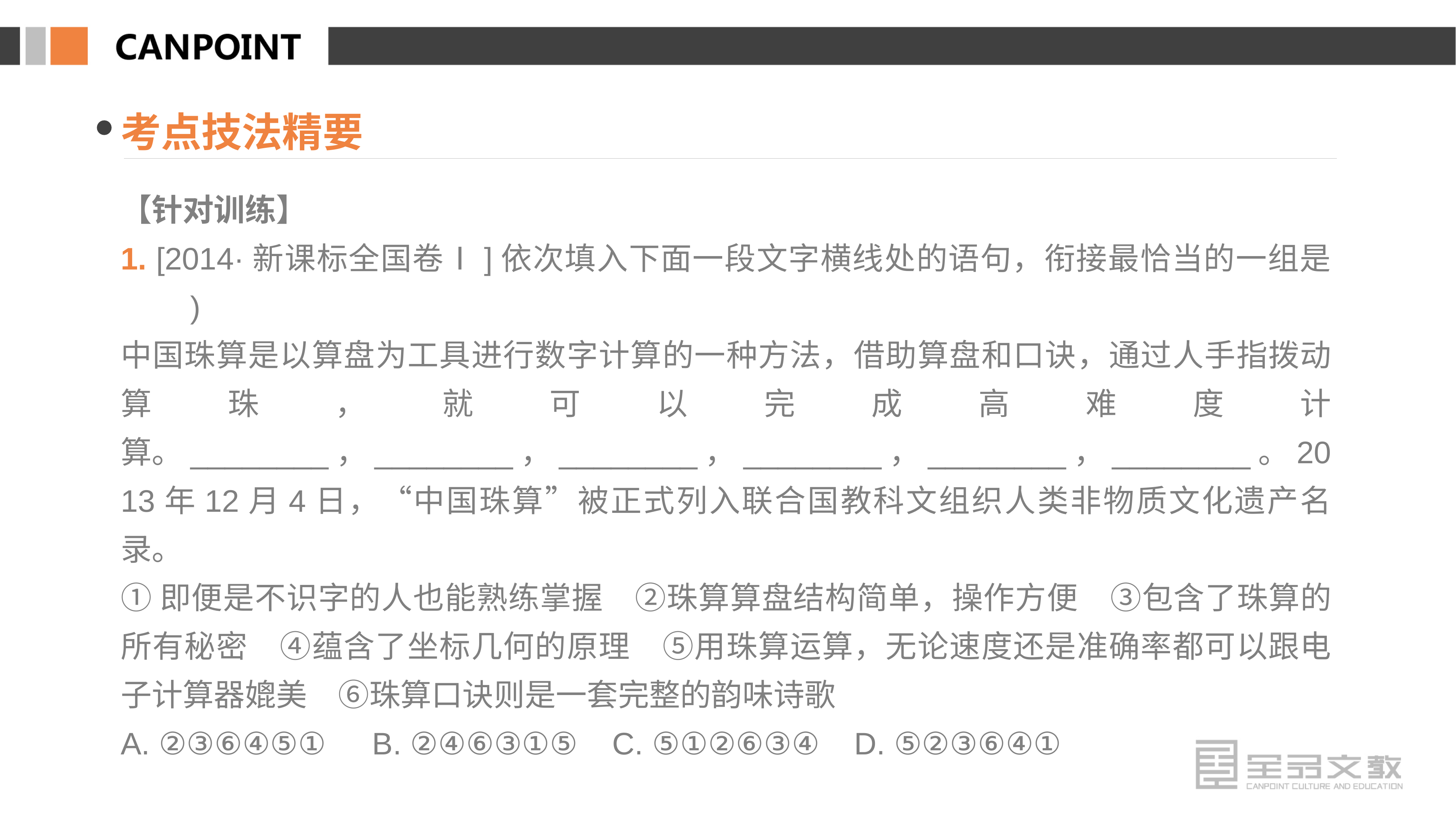

考点技法精要

【针对训练】
1. [2014·新课标全国卷Ⅰ]依次填入下面一段文字横线处的语句，衔接最恰当的一组是　　)
中国珠算是以算盘为工具进行数字计算的一种方法，借助算盘和口诀，通过人手指拨动算珠，就可以完成高难度计算。________，________，________，________，________，________。2013年12月4日，“中国珠算”被正式列入联合国教科文组织人类非物质文化遗产名录。
①即便是不识字的人也能熟练掌握　②珠算算盘结构简单，操作方便　③包含了珠算的所有秘密　④蕴含了坐标几何的原理　⑤用珠算运算，无论速度还是准确率都可以跟电子计算器媲美　⑥珠算口诀则是一套完整的韵味诗歌
A. ②③⑥④⑤①　B. ②④⑥③①⑤    C. ⑤①②⑥③④    D. ⑤②③⑥④①